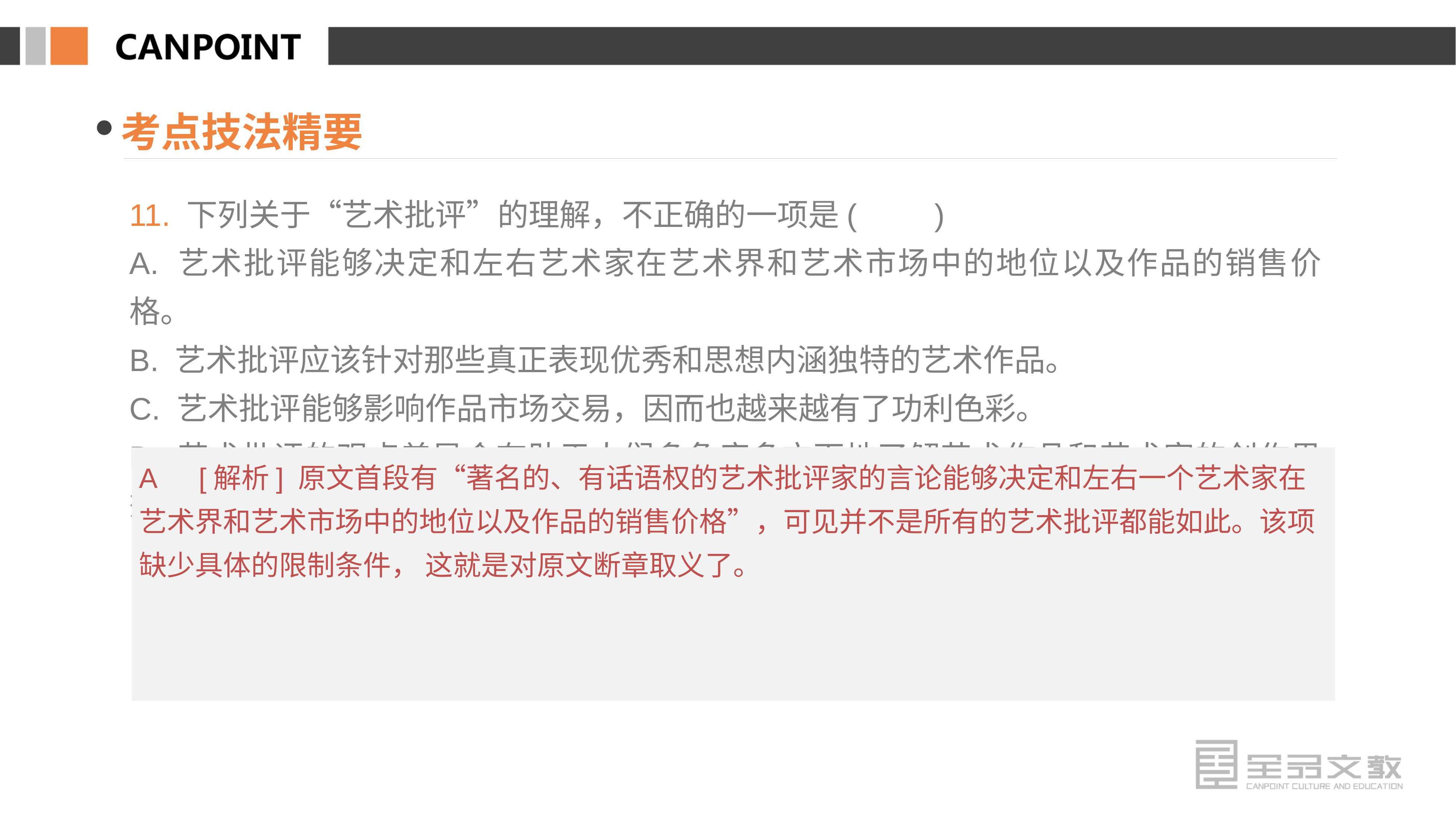

考点技法精要

11. 下列关于“艺术批评”的理解，不正确的一项是(　　)
A. 艺术批评能够决定和左右艺术家在艺术界和艺术市场中的地位以及作品的销售价格。
B. 艺术批评应该针对那些真正表现优秀和思想内涵独特的艺术作品。
C. 艺术批评能够影响作品市场交易，因而也越来越有了功利色彩。
D. 艺术批评的观点差异会有助于人们多角度多方面地了解艺术作品和艺术家的创作思想。

A　[解析] 原文首段有“著名的、有话语权的艺术批评家的言论能够决定和左右一个艺术家在艺术界和艺术市场中的地位以及作品的销售价格”，可见并不是所有的艺术批评都能如此。该项缺少具体的限制条件， 这就是对原文断章取义了。